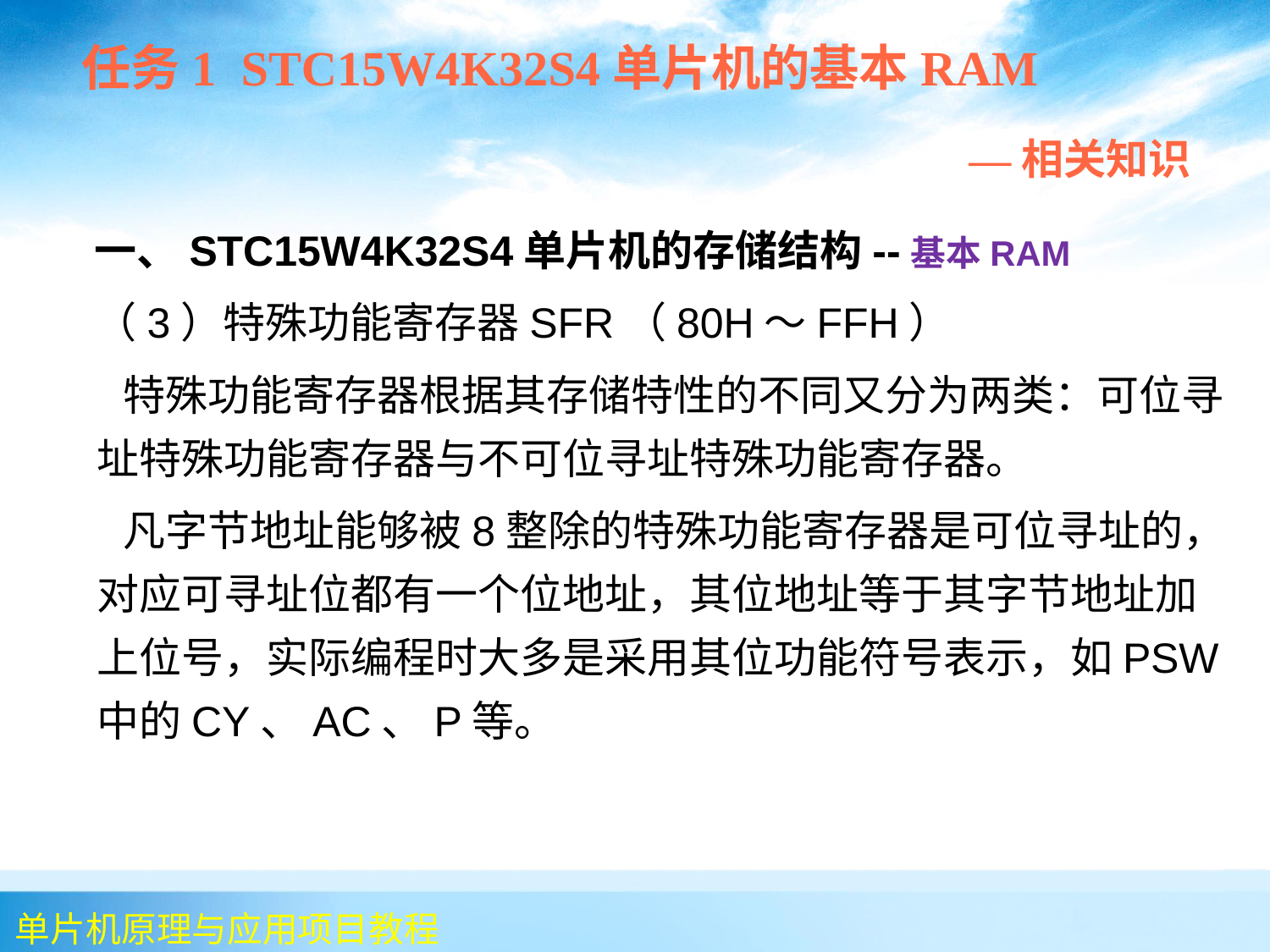

任务1  STC15W4K32S4单片机的基本RAM
                                                                            —相关知识
   一、STC15W4K32S4单片机的存储结构--基本RAM
   （3）特殊功能寄存器SFR（80H～FFH）
      特殊功能寄存器根据其存储特性的不同又分为两类：可位寻址特殊功能寄存器与不可位寻址特殊功能寄存器。
      凡字节地址能够被8整除的特殊功能寄存器是可位寻址的，对应可寻址位都有一个位地址，其位地址等于其字节地址加上位号，实际编程时大多是采用其位功能符号表示，如PSW中的CY、AC、P等。